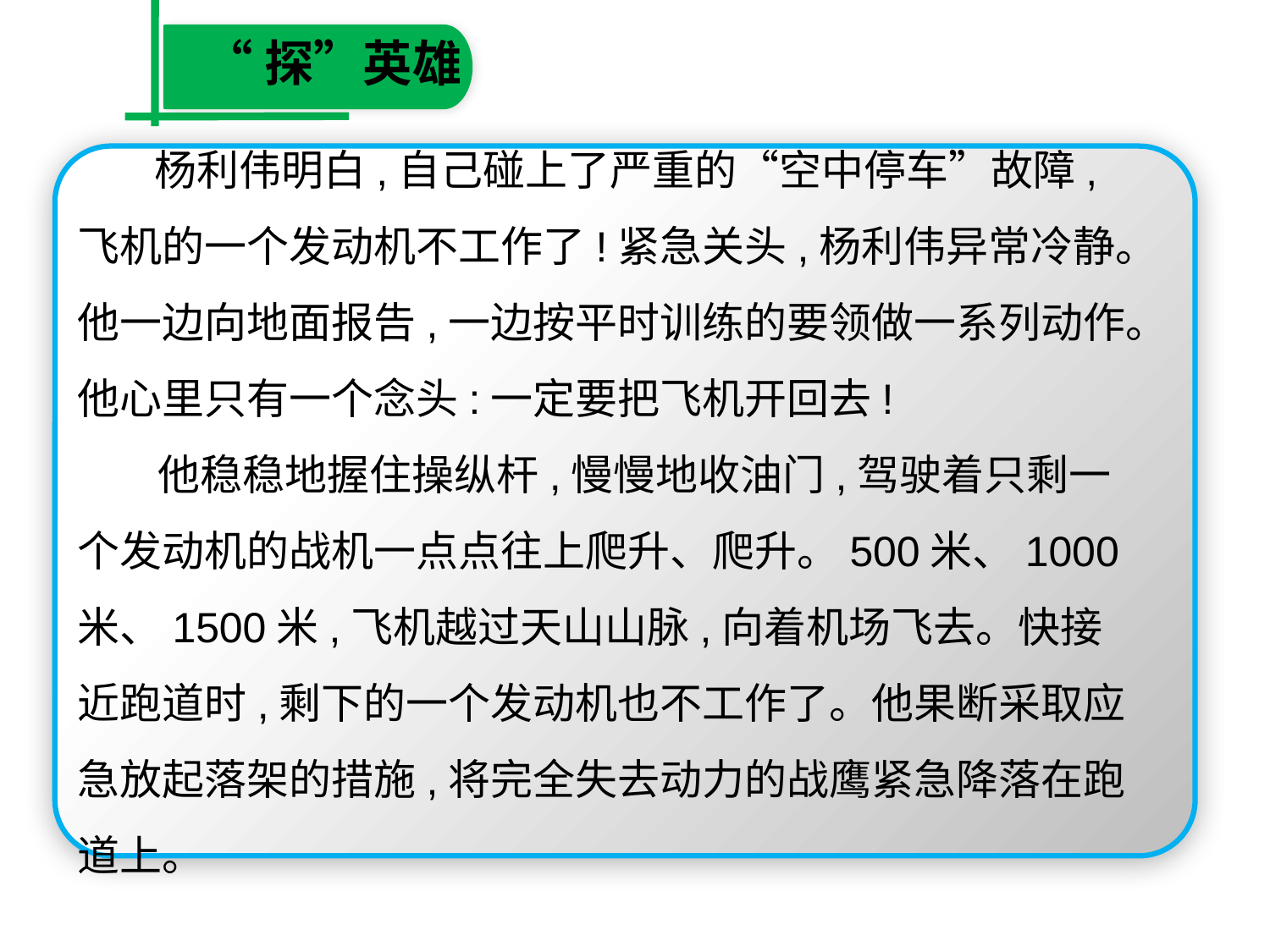

“探”英雄

       杨利伟明白,自己碰上了严重的“空中停车”故障,飞机的一个发动机不工作了!紧急关头,杨利伟异常冷静。他一边向地面报告,一边按平时训练的要领做一系列动作。他心里只有一个念头:一定要把飞机开回去!
　    他稳稳地握住操纵杆,慢慢地收油门,驾驶着只剩一个发动机的战机一点点往上爬升、爬升。500米、1000米、1500米,飞机越过天山山脉,向着机场飞去。快接近跑道时,剩下的一个发动机也不工作了。他果断采取应急放起落架的措施,将完全失去动力的战鹰紧急降落在跑道上。